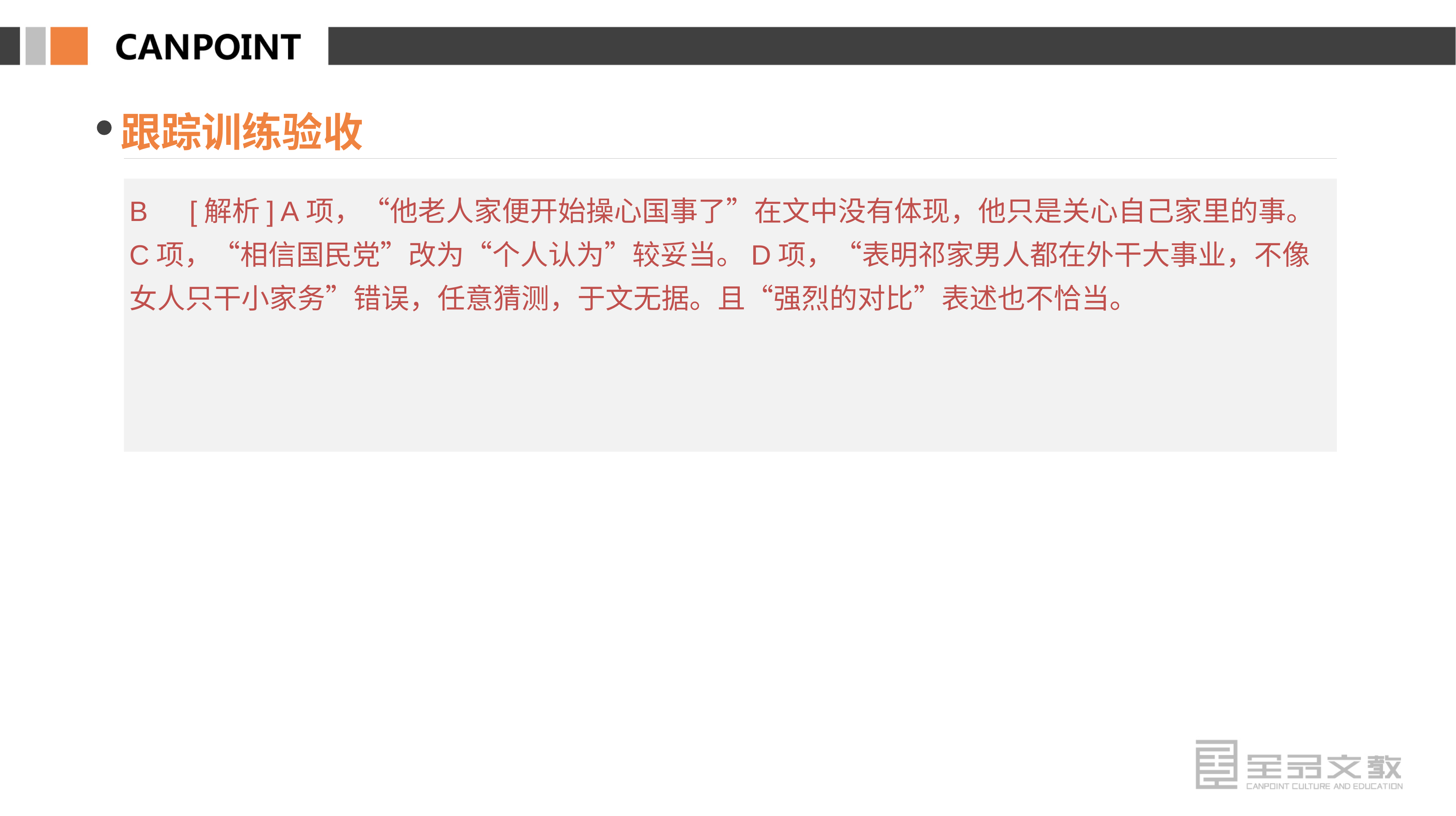

跟踪训练验收

B　[解析] A项，“他老人家便开始操心国事了”在文中没有体现，他只是关心自己家里的事。C项，“相信国民党”改为“个人认为”较妥当。D项，“表明祁家男人都在外干大事业，不像女人只干小家务”错误，任意猜测，于文无据。且“强烈的对比”表述也不恰当。